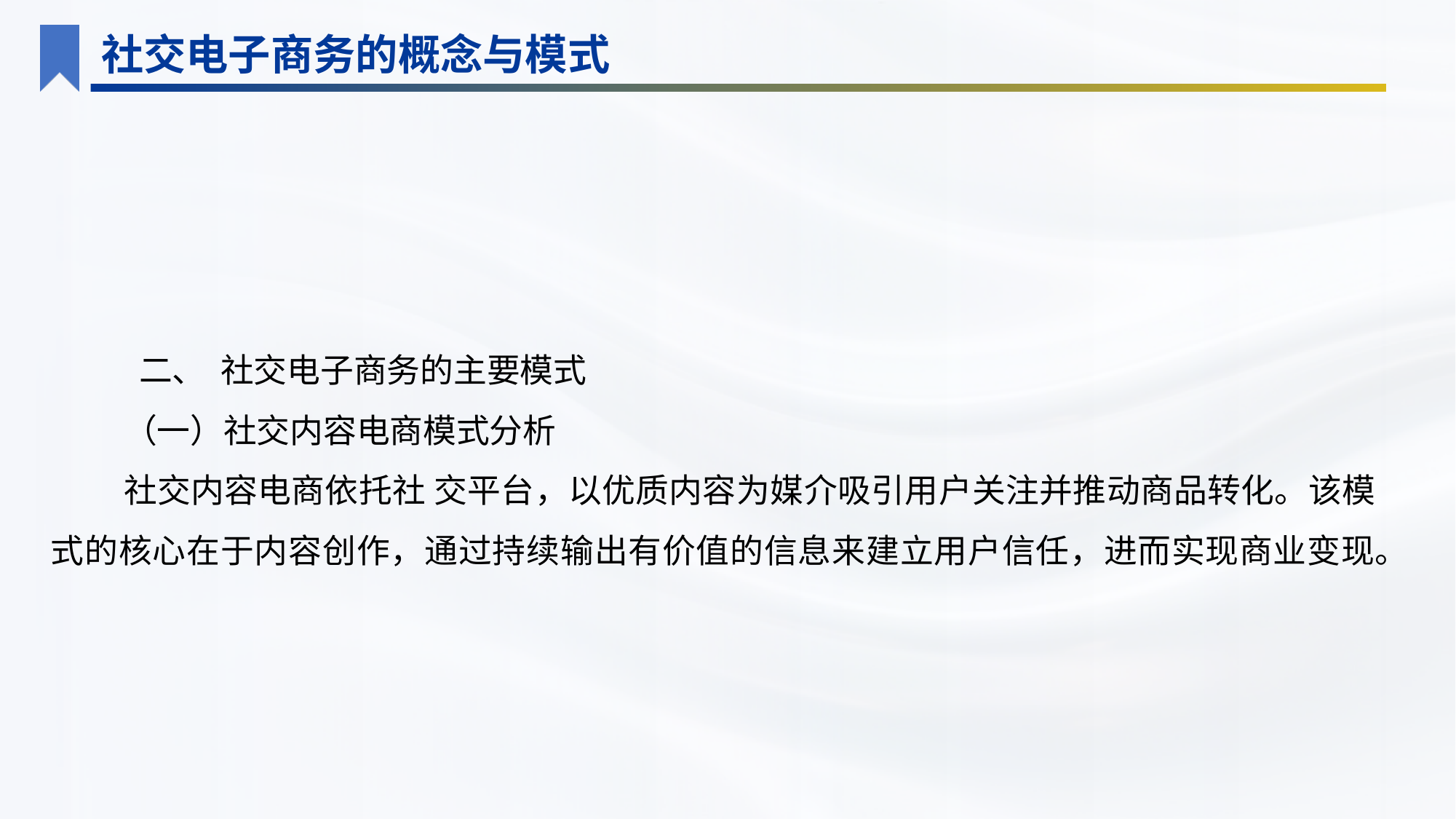

社交电子商务的概念与模式
 二、  社交电子商务的主要模式
（一）社交内容电商模式分析
社交内容电商依托社 交平台，以优质内容为媒介吸引用户关注并推动商品转化。该模式的核心在于内容创作，通过持续输出有价值的信息来建立用户信任，进而实现商业变现。